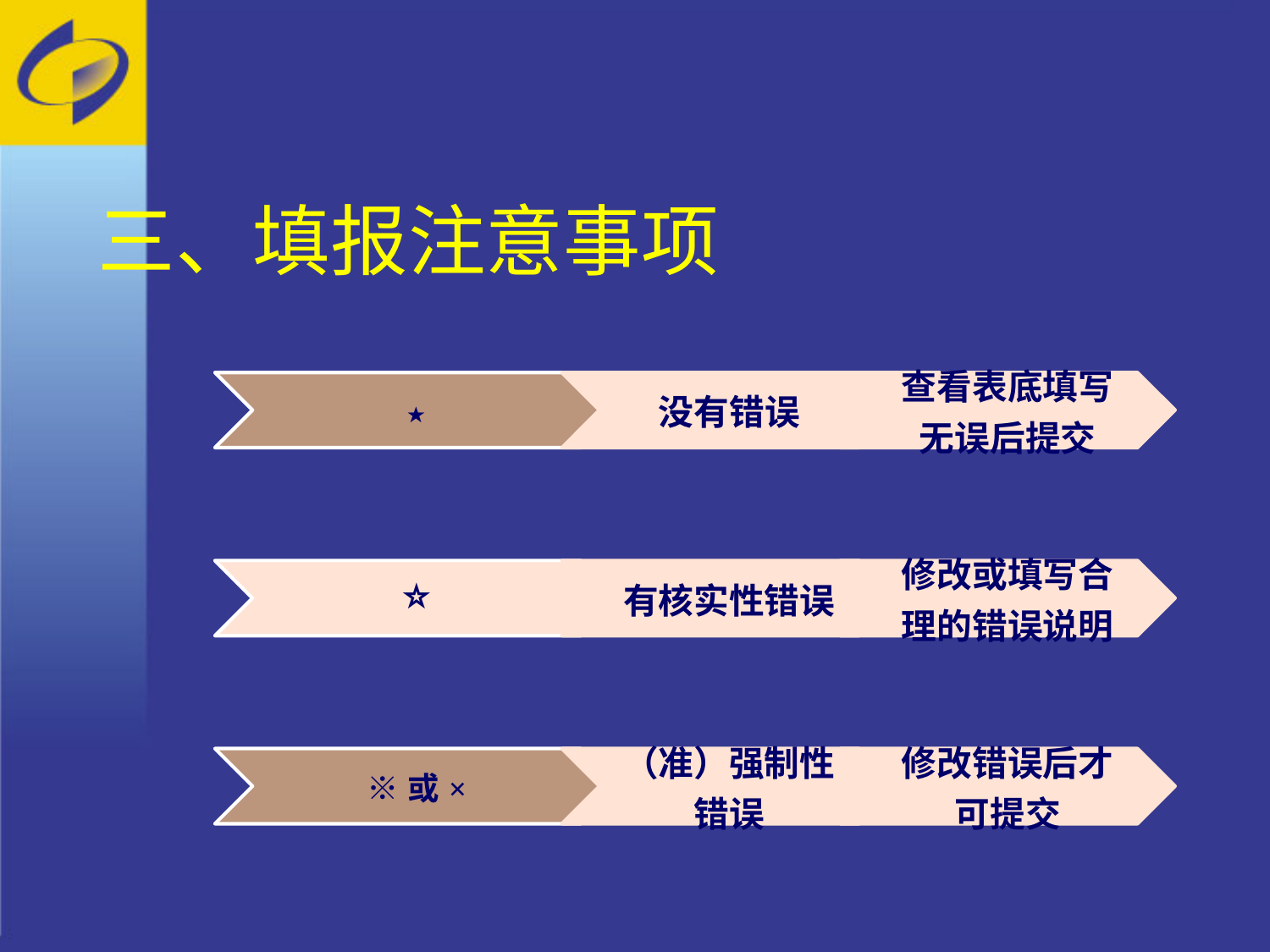

# 三、填报注意事项
★
没有错误
查看表底填写无误后提交
☆
有核实性错误
修改或填写合理的错误说明
※或×
（准）强制性错误
修改错误后才可提交